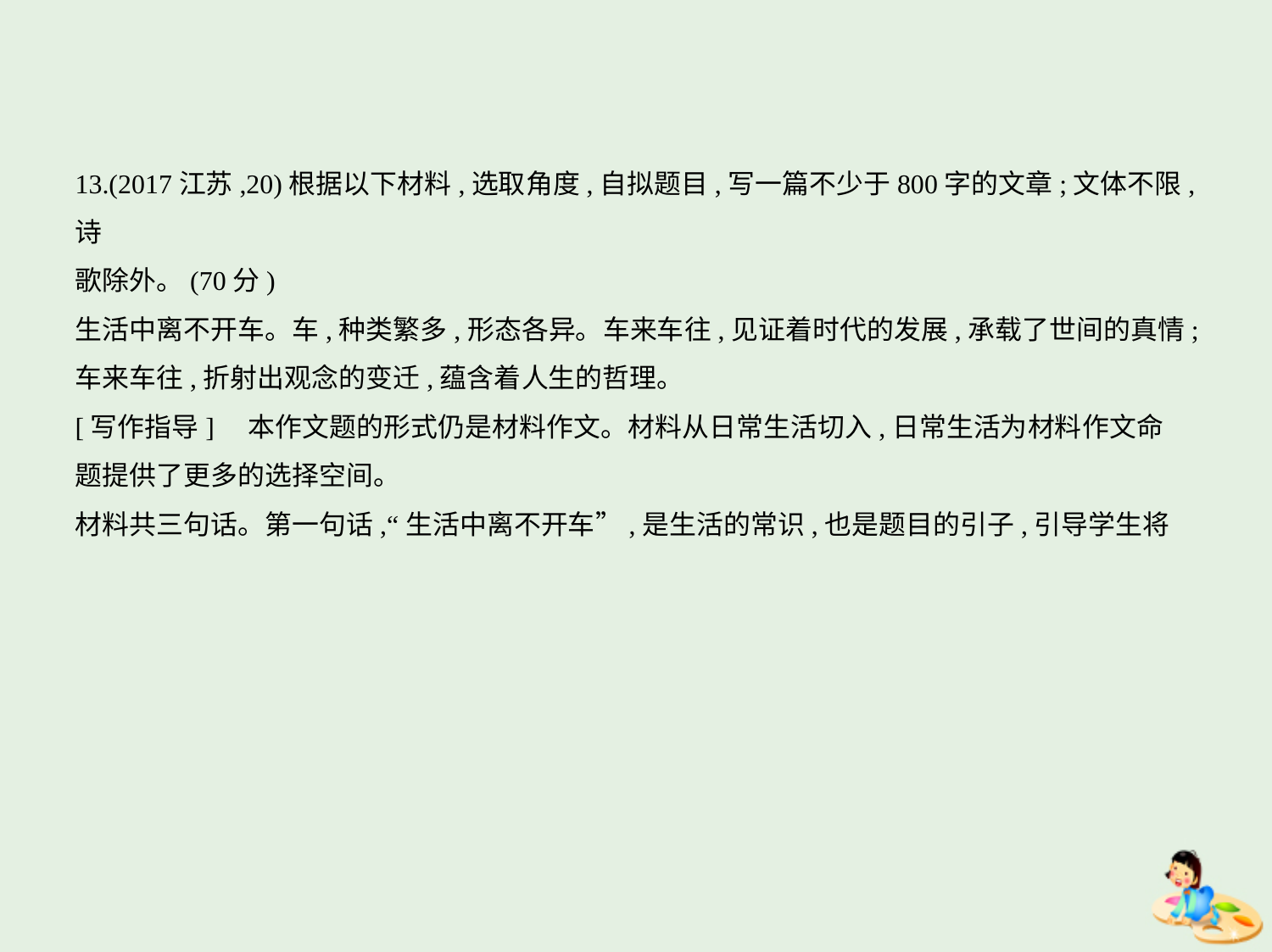

13.(2017江苏,20)根据以下材料,选取角度,自拟题目,写一篇不少于800字的文章;文体不限,诗
歌除外。(70分)
生活中离不开车。车,种类繁多,形态各异。车来车往,见证着时代的发展,承载了世间的真情;
车来车往,折射出观念的变迁,蕴含着人生的哲理。
[写作指导]　本作文题的形式仍是材料作文。材料从日常生活切入,日常生活为材料作文命
题提供了更多的选择空间。
材料共三句话。第一句话,“生活中离不开车”,是生活的常识,也是题目的引子,引导学生将